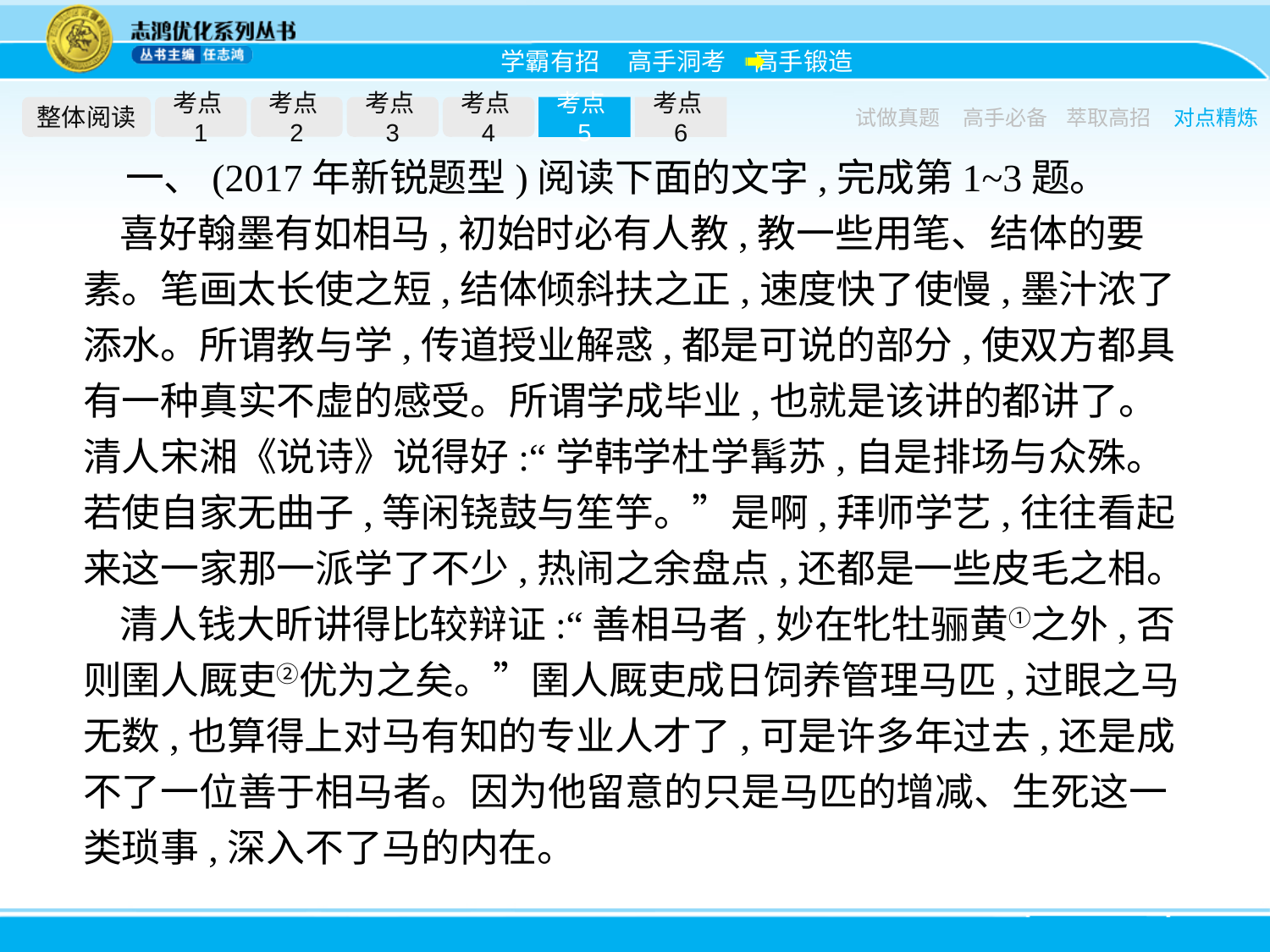

整体阅读
考点1
考点2
考点3
考点4
考点5
考点6
试做真题
高手必备
萃取高招
对点精炼
一、(2017年新锐题型)阅读下面的文字,完成第1~3题。
喜好翰墨有如相马,初始时必有人教,教一些用笔、结体的要素。笔画太长使之短,结体倾斜扶之正,速度快了使慢,墨汁浓了添水。所谓教与学,传道授业解惑,都是可说的部分,使双方都具有一种真实不虚的感受。所谓学成毕业,也就是该讲的都讲了。清人宋湘《说诗》说得好:“学韩学杜学髯苏,自是排场与众殊。若使自家无曲子,等闲铙鼓与笙竽。”是啊,拜师学艺,往往看起来这一家那一派学了不少,热闹之余盘点,还都是一些皮毛之相。
清人钱大昕讲得比较辩证:“善相马者,妙在牝牡骊黄①之外,否则圉人厩吏②优为之矣。”圉人厩吏成日饲养管理马匹,过眼之马无数,也算得上对马有知的专业人才了,可是许多年过去,还是成不了一位善于相马者。因为他留意的只是马匹的增减、生死这一类琐事,深入不了马的内在。